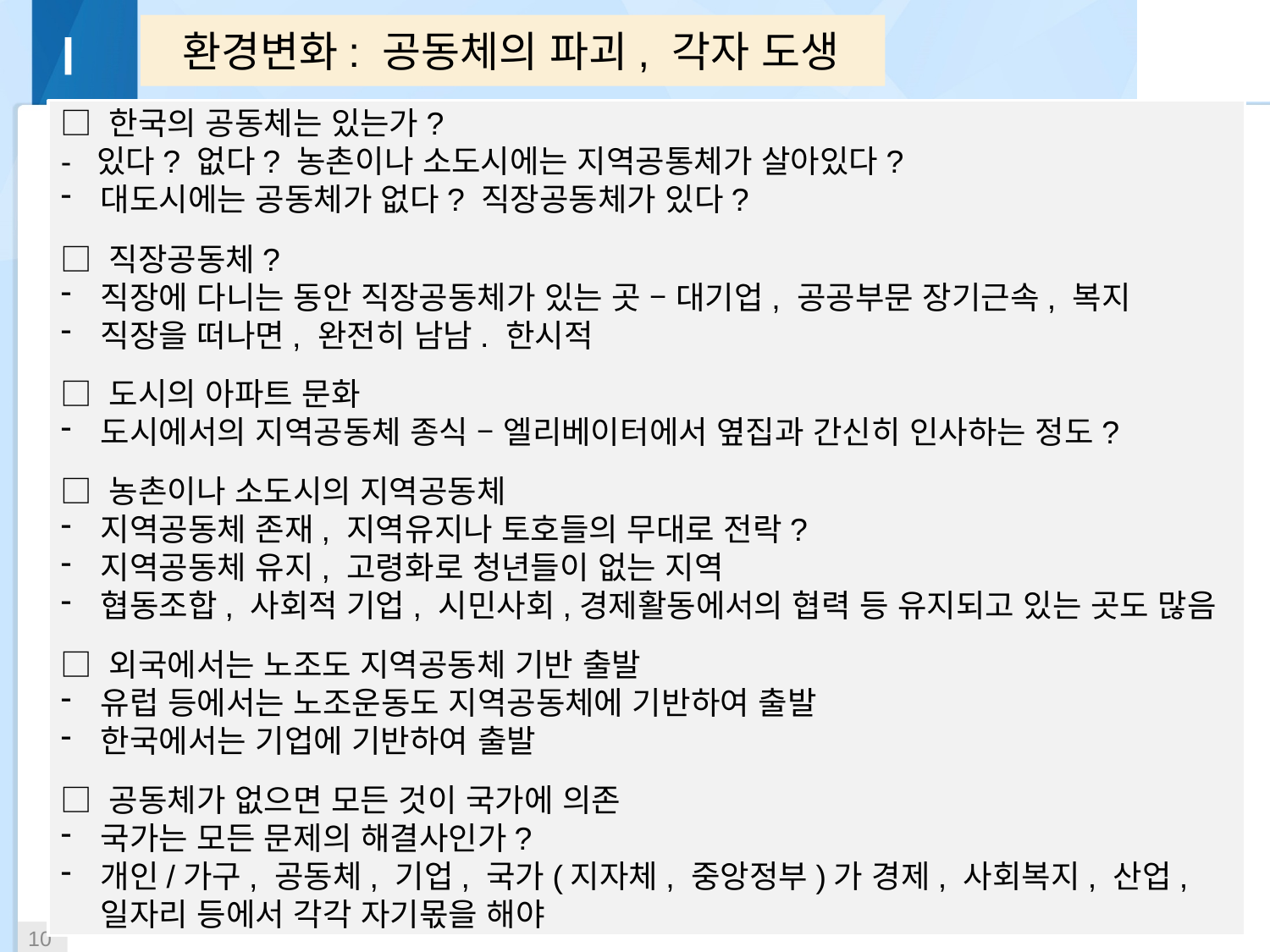

환경변화: 공동체의 파괴, 각자 도생
Ⅰ
□ 한국의 공동체는 있는가?
-  있다? 없다? 농촌이나 소도시에는 지역공통체가 살아있다?
대도시에는 공동체가 없다? 직장공동체가 있다?

□ 직장공동체?
직장에 다니는 동안 직장공동체가 있는 곳 – 대기업, 공공부문 장기근속, 복지
직장을 떠나면, 완전히 남남. 한시적

□ 도시의 아파트 문화
도시에서의 지역공동체 종식 – 엘리베이터에서 옆집과 간신히 인사하는 정도?

□ 농촌이나 소도시의 지역공동체
지역공동체 존재, 지역유지나 토호들의 무대로 전락?
지역공동체 유지, 고령화로 청년들이 없는 지역
협동조합, 사회적 기업, 시민사회,경제활동에서의 협력 등 유지되고 있는 곳도 많음

□ 외국에서는 노조도 지역공동체 기반 출발
유럽 등에서는 노조운동도 지역공동체에 기반하여 출발
한국에서는 기업에 기반하여 출발

□ 공동체가 없으면 모든 것이 국가에 의존
국가는 모든 문제의 해결사인가?
개인/가구, 공동체, 기업, 국가(지자체, 중앙정부)가 경제, 사회복지, 산업, 일자리 등에서 각각 자기몫을 해야
 10